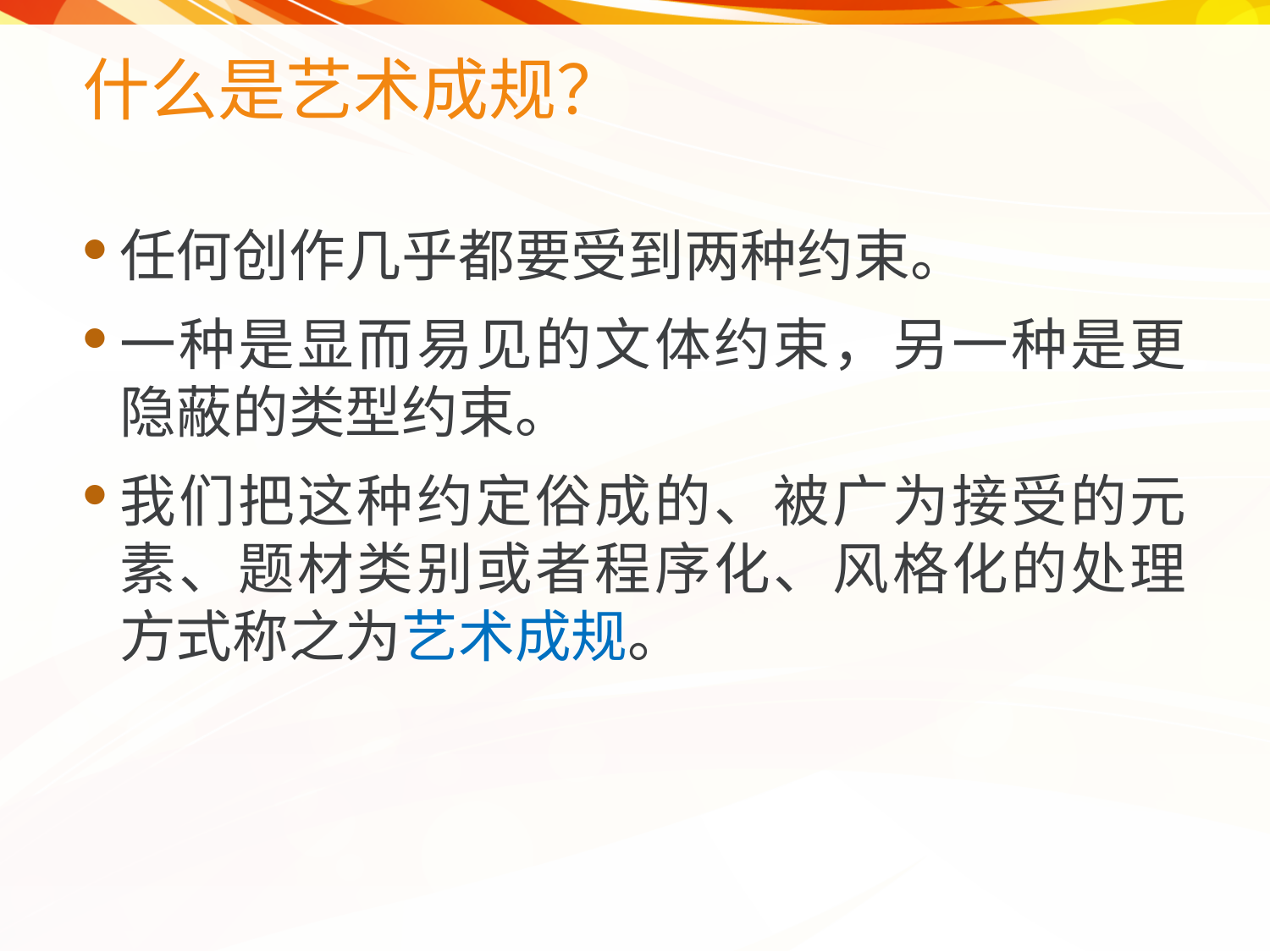

# 什么是艺术成规？
任何创作几乎都要受到两种约束。
一种是显而易见的文体约束，另一种是更隐蔽的类型约束。
我们把这种约定俗成的、被广为接受的元素、题材类别或者程序化、风格化的处理方式称之为艺术成规。